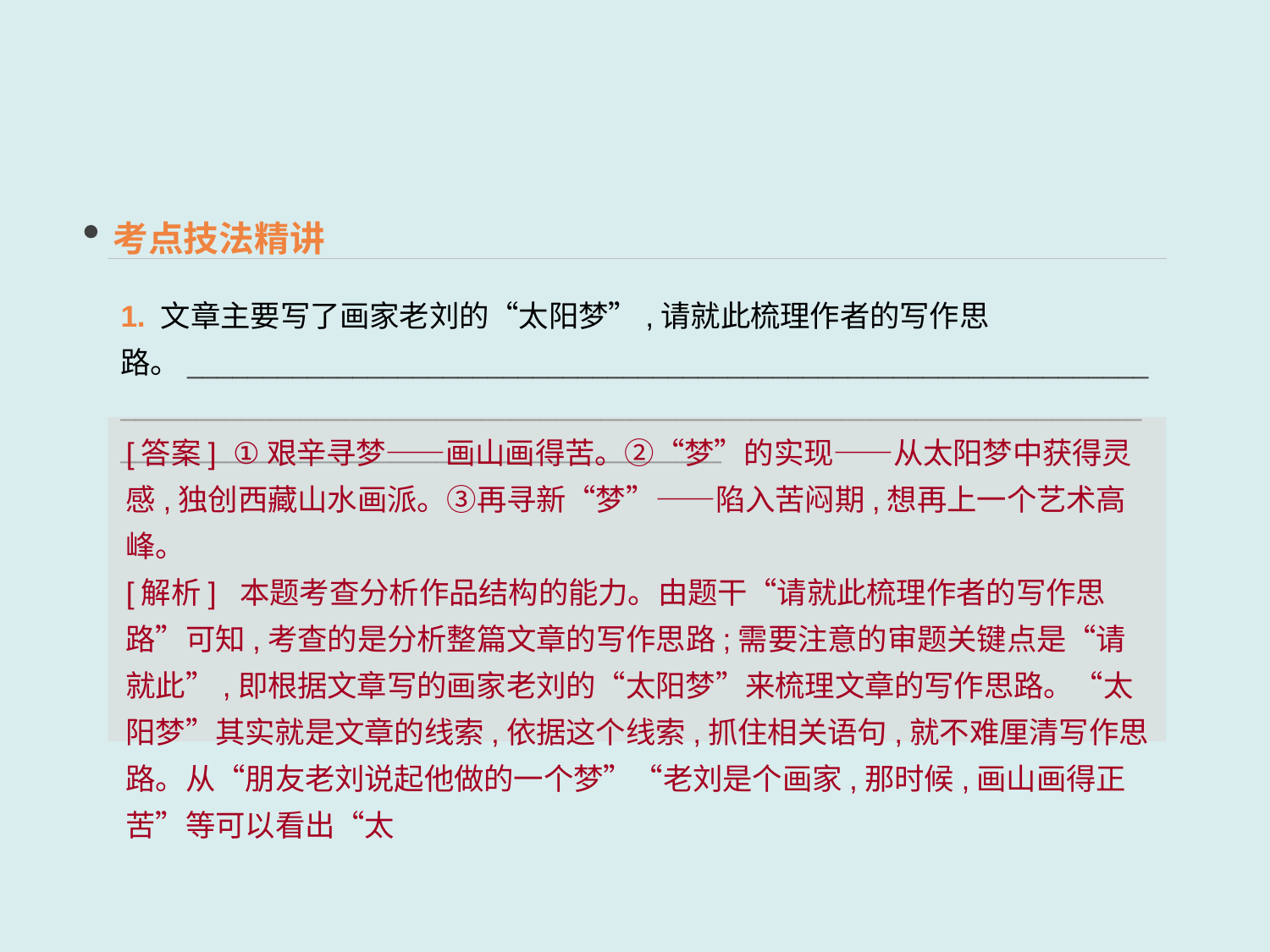

考点技法精讲

1. 文章主要写了画家老刘的“太阳梦”,请就此梳理作者的写作思路。____________________________________________________________________________________________________________________________________________________________________________

[答案]  ①艰辛寻梦——画山画得苦。②“梦”的实现——从太阳梦中获得灵感,独创西藏山水画派。③再寻新“梦”——陷入苦闷期,想再上一个艺术高峰。
[解析]  本题考查分析作品结构的能力。由题干“请就此梳理作者的写作思路”可知,考查的是分析整篇文章的写作思路;需要注意的审题关键点是“请就此”,即根据文章写的画家老刘的“太阳梦”来梳理文章的写作思路。“太阳梦”其实就是文章的线索,依据这个线索,抓住相关语句,就不难厘清写作思路。从“朋友老刘说起他做的一个梦”“老刘是个画家,那时候,画山画得正苦”等可以看出“太